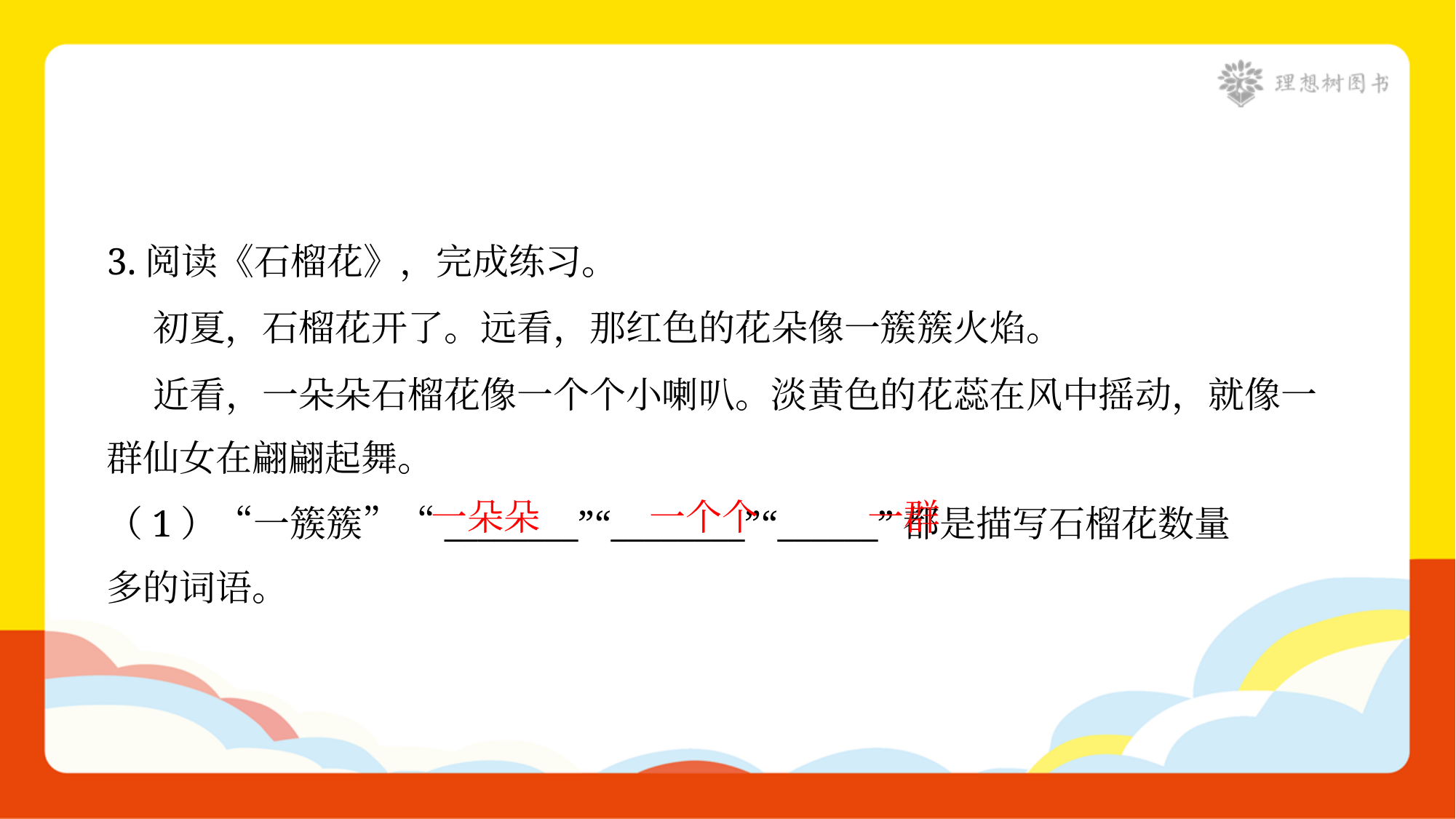

3.阅读《石榴花》，完成练习。
    初夏，石榴花开了。远看，那红色的花朵像一簇簇火焰。
    近看，一朵朵石榴花像一个个小喇叭。淡黄色的花蕊在风中摇动，就像一
群仙女在翩翩起舞。
一朵朵
一个个
一群
（1）“一簇簇”“________”“________”“______”都是描写石榴花数量
多的词语。